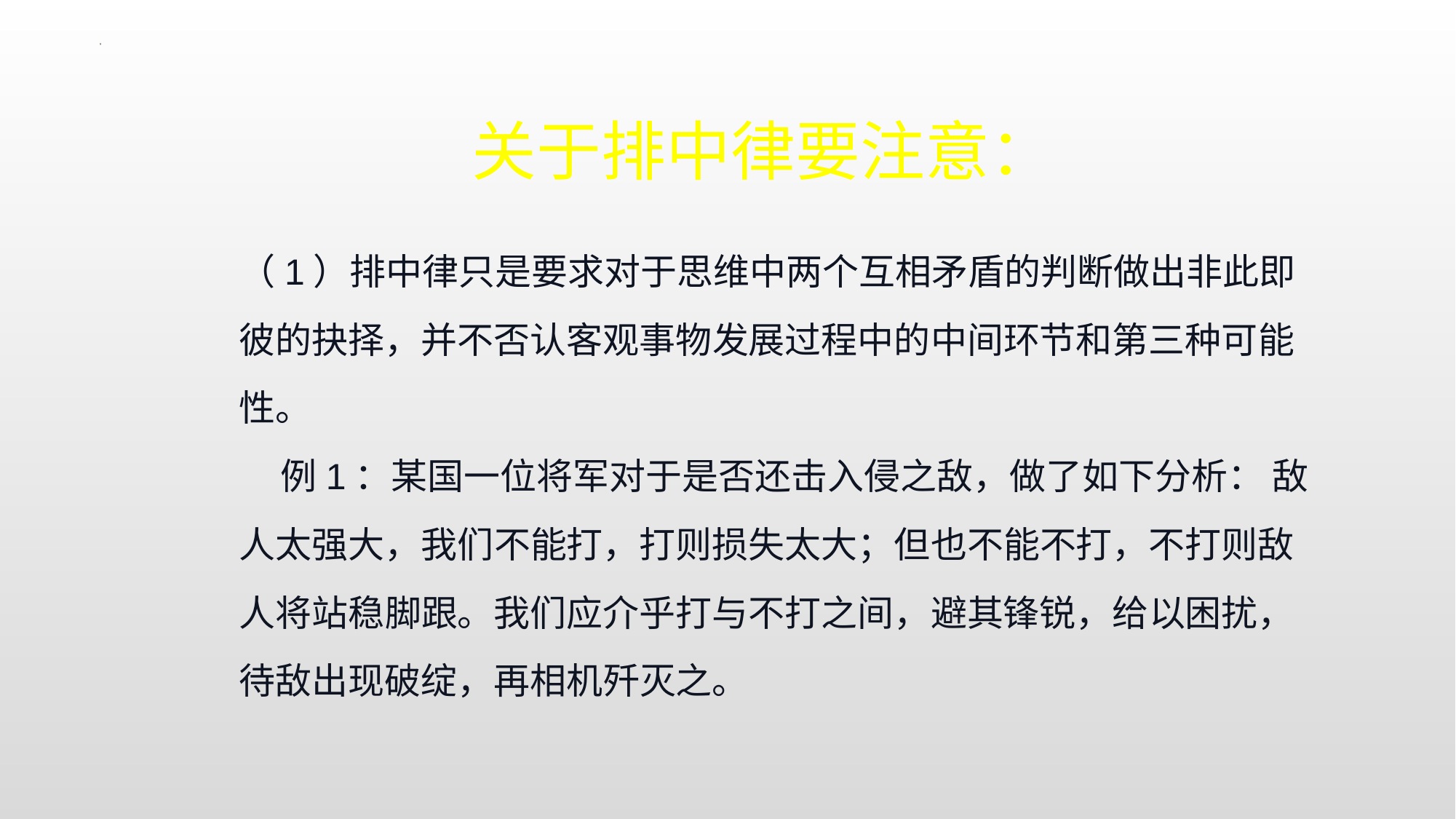

关于排中律要注意：
（1）排中律只是要求对于思维中两个互相矛盾的判断做出非此即彼的抉择，并不否认客观事物发展过程中的中间环节和第三种可能性。
    例1：某国一位将军对于是否还击入侵之敌，做了如下分析： 敌人太强大，我们不能打，打则损失太大；但也不能不打，不打则敌人将站稳脚跟。我们应介乎打与不打之间，避其锋锐，给以困扰，待敌出现破绽，再相机歼灭之。